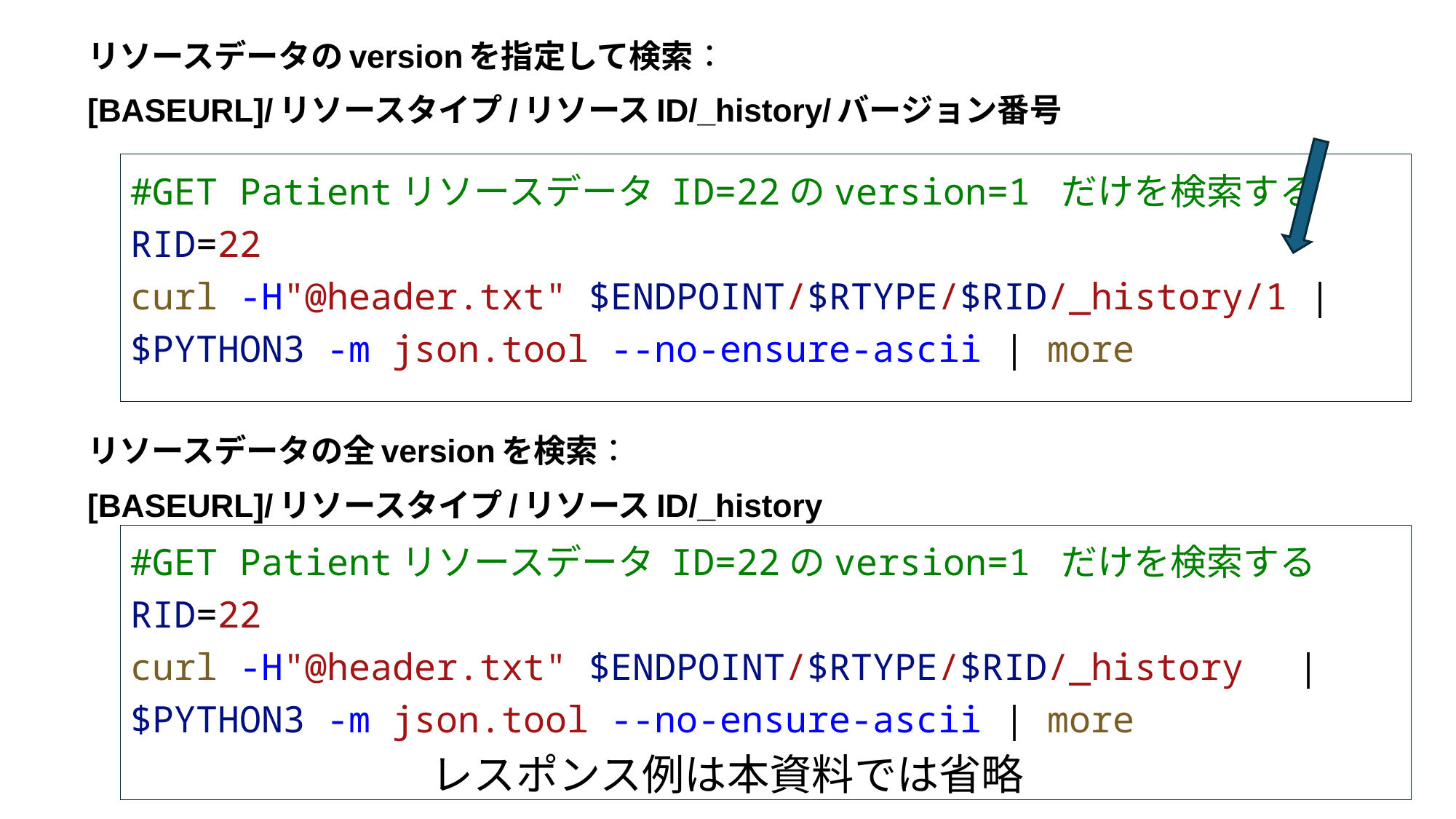

# リソースデータのversionを指定して検索： [BASEURL]/リソースタイプ/リソースID/_history/バージョン番号

#GET Patientリソースデータ ID=22のversion=1 だけを検索する
RID=22
curl -H"@header.txt" $ENDPOINT/$RTYPE/$RID/_history/1 | $PYTHON3 -m json.tool --no-ensure-ascii | more

リソースデータの全versionを検索：
[BASEURL]/リソースタイプ/リソースID/_history
#GET Patientリソースデータ ID=22のversion=1 だけを検索する
RID=22
curl -H"@header.txt" $ENDPOINT/$RTYPE/$RID/_history　| $PYTHON3 -m json.tool --no-ensure-ascii | more

レスポンス例は本資料では省略